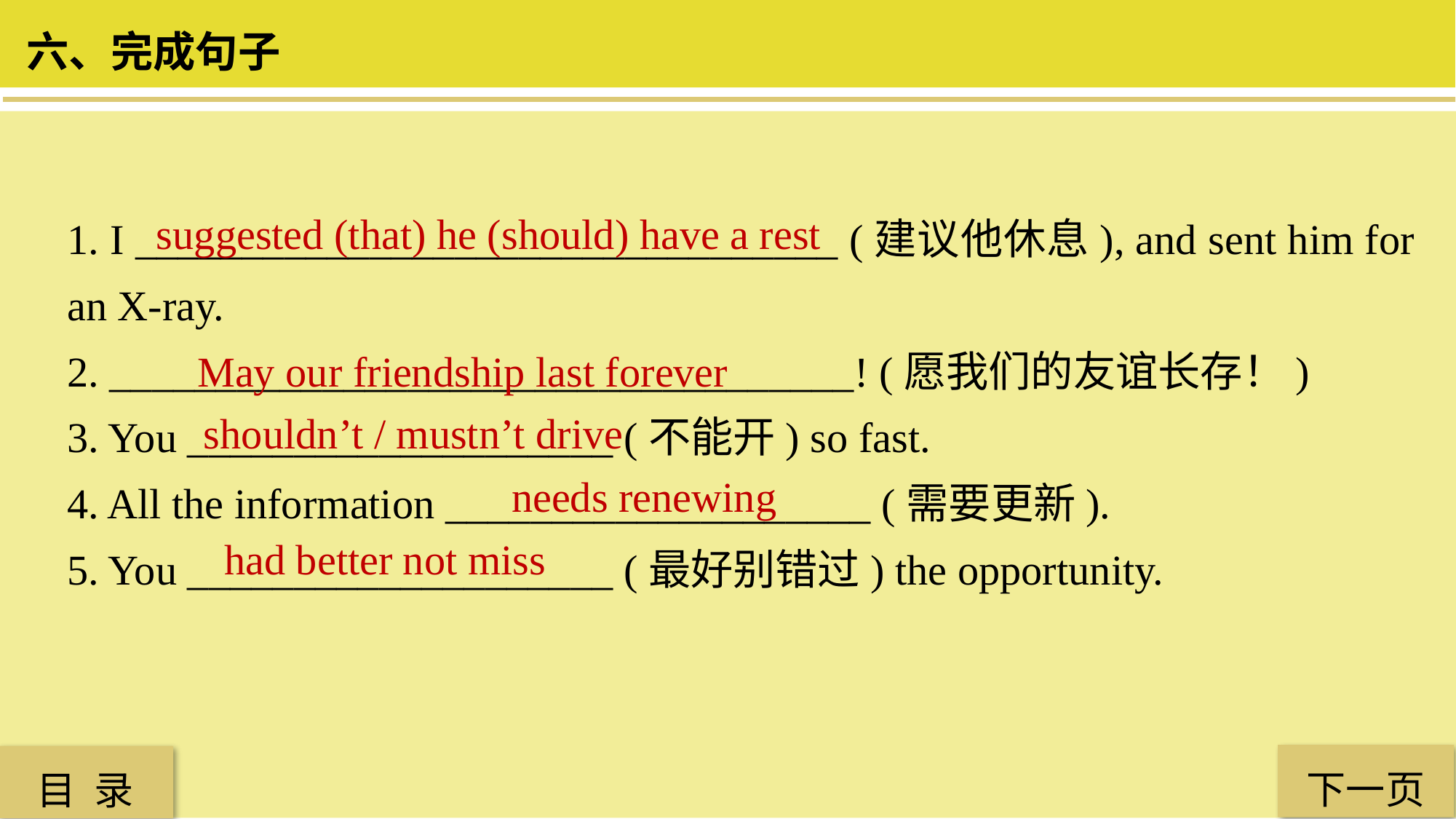

六、完成句子
1. I _________________________________ (建议他休息), and sent him for an X-ray.
2. ___________________________________! (愿我们的友谊长存！)
3. You ____________________ (不能开) so fast.
4. All the information ____________________ (需要更新).
5. You ____________________ (最好别错过) the opportunity.
suggested (that) he (should) have a rest
May our friendship last forever
 shouldn’t / mustn’t drive
needs renewing
had better not miss